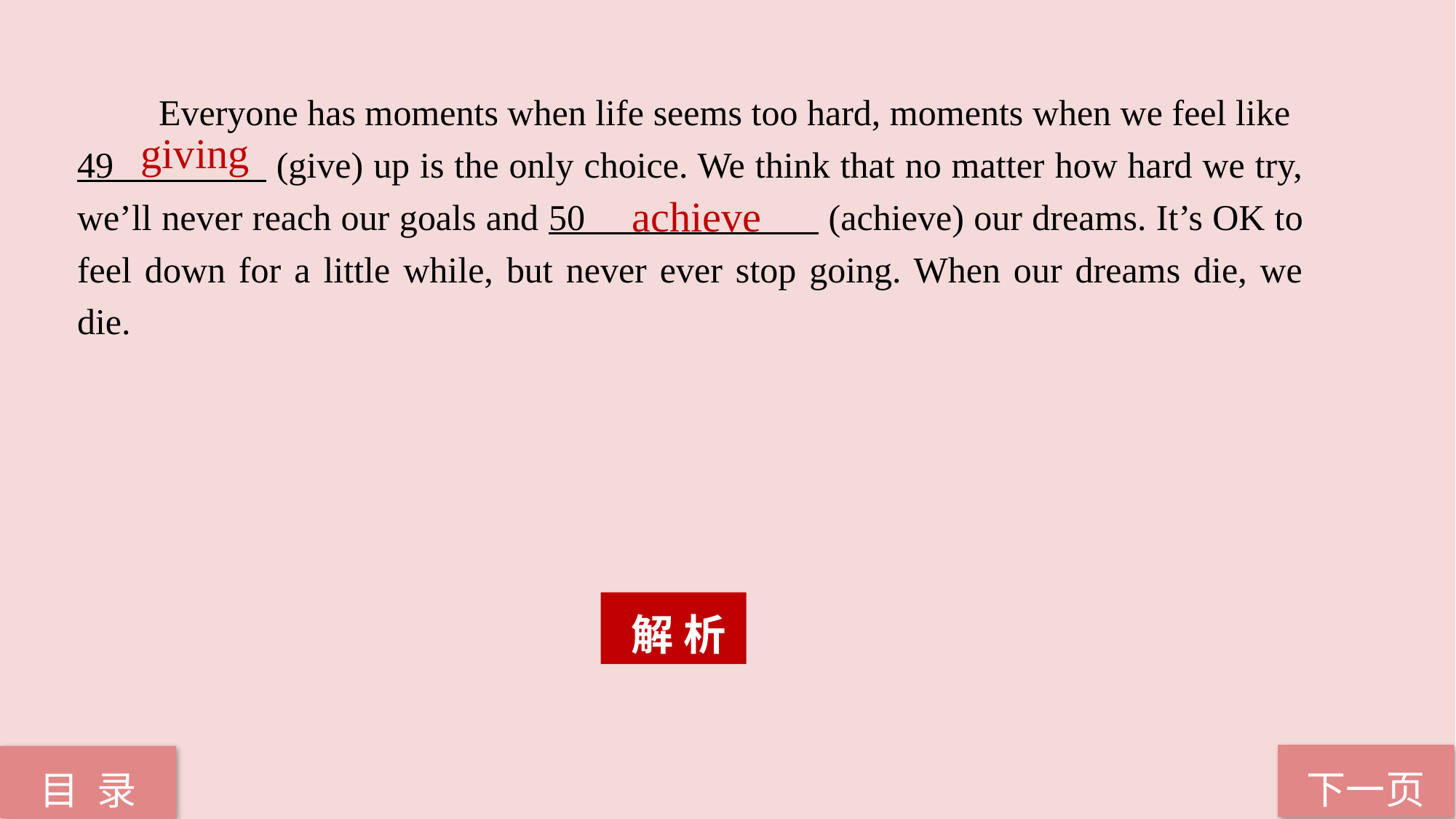

Everyone has moments when life seems too hard, moments when we feel like
49                (give) up is the only choice. We think that no matter how hard we try, we’ll never reach our goals and 50                         (achieve) our dreams. It’s OK to feel down for a little while, but never ever stop going. When our dreams die, we die.
 giving
 achieve
 解 析